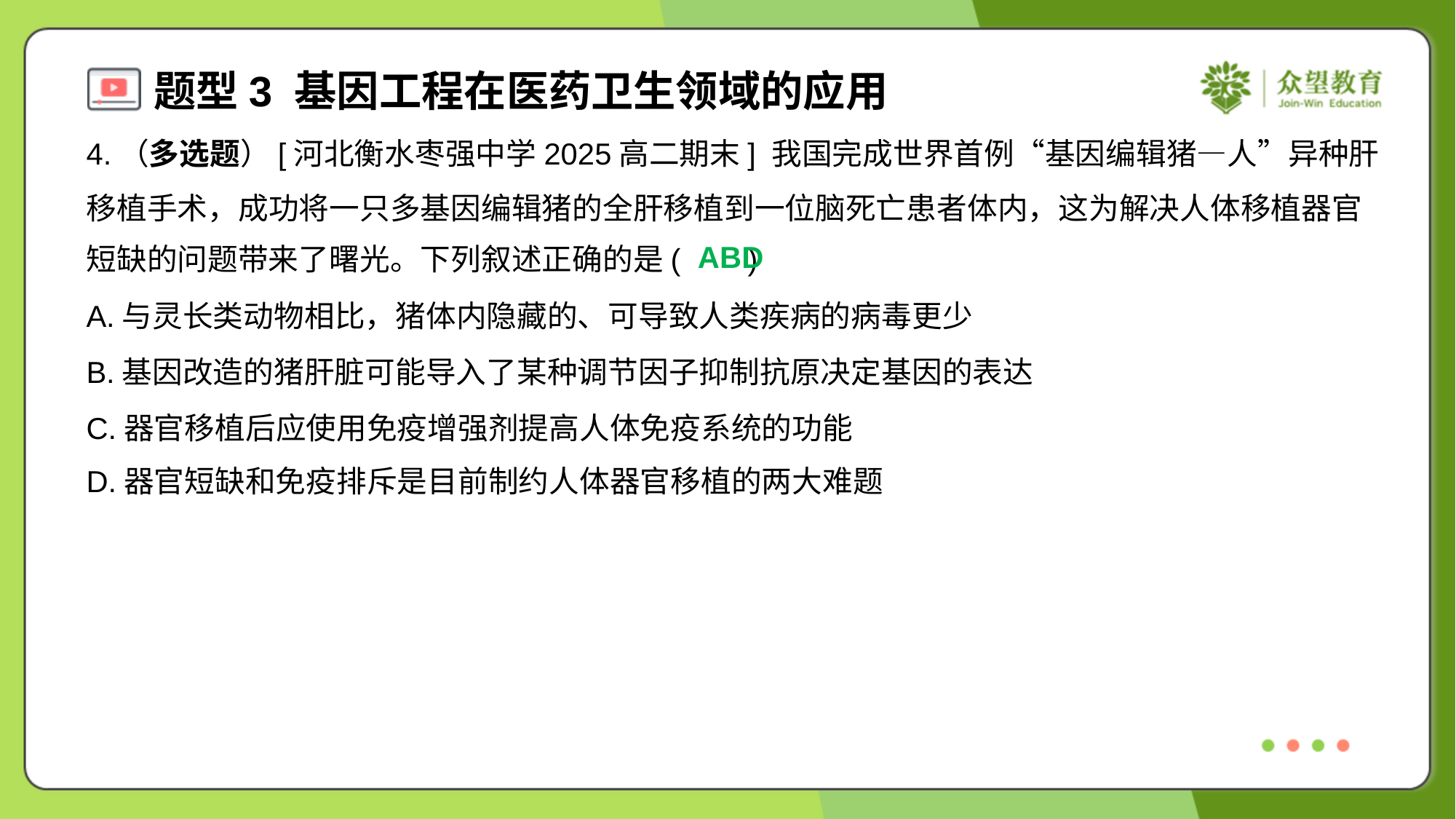

4.（多选题）[河北衡水枣强中学2025高二期末] 我国完成世界首例“基因编辑猪—人”异种肝
移植手术，成功将一只多基因编辑猪的全肝移植到一位脑死亡患者体内，这为解决人体移植器官
短缺的问题带来了曙光。下列叙述正确的是(        )
ABD
A.与灵长类动物相比，猪体内隐藏的、可导致人类疾病的病毒更少
B.基因改造的猪肝脏可能导入了某种调节因子抑制抗原决定基因的表达
C.器官移植后应使用免疫增强剂提高人体免疫系统的功能
D.器官短缺和免疫排斥是目前制约人体器官移植的两大难题